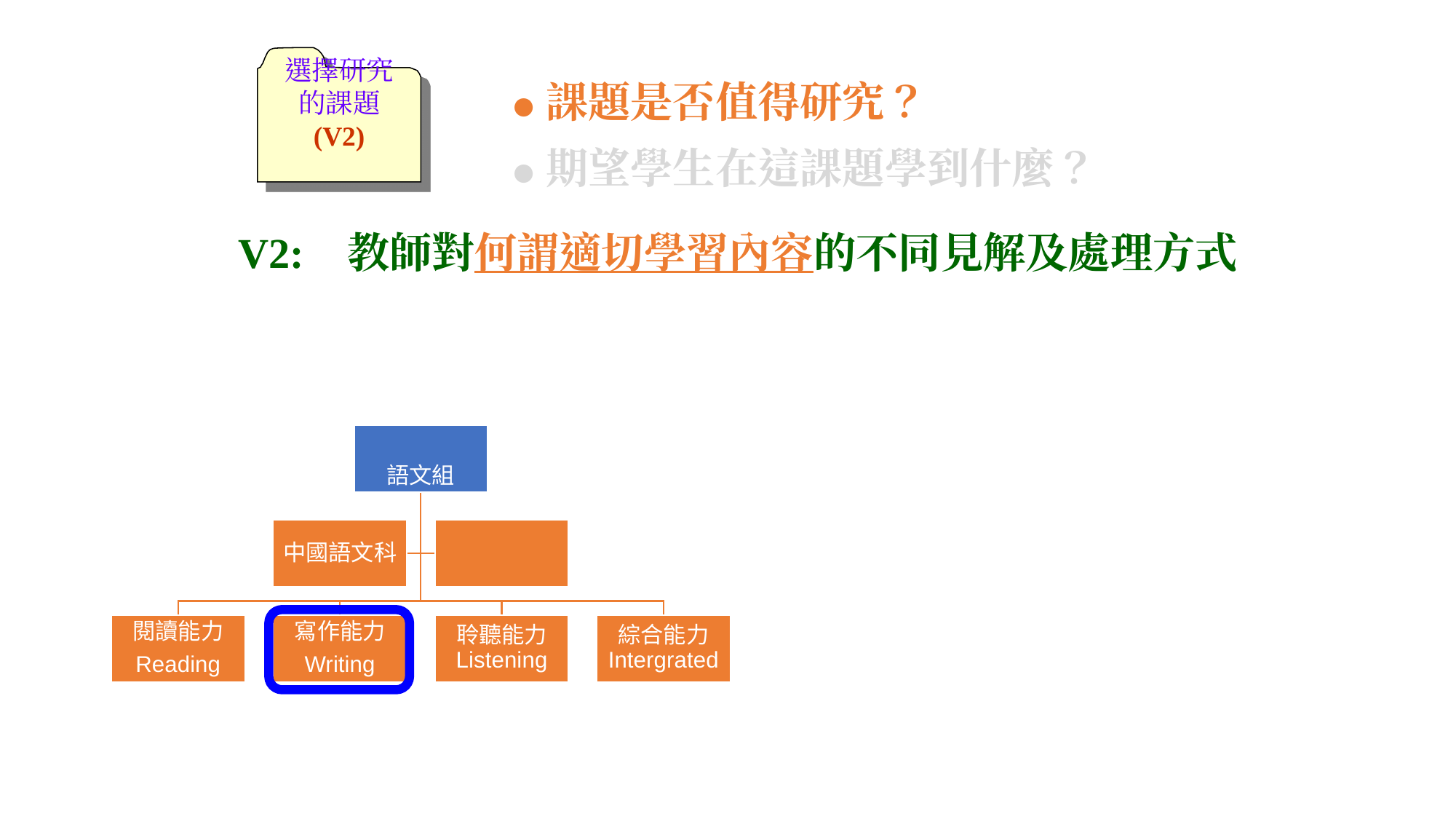

選擇研究
的課題
(V2)
課題是否值得研究？
期望學生在這課題學到什麼？
V2:	教師對何謂適切學習內容的不同見解及處理方式

語文組

中國語文科

閱讀能力
Reading

寫作能力
Writing

聆聽能力
Listening

綜合能力
Intergrated